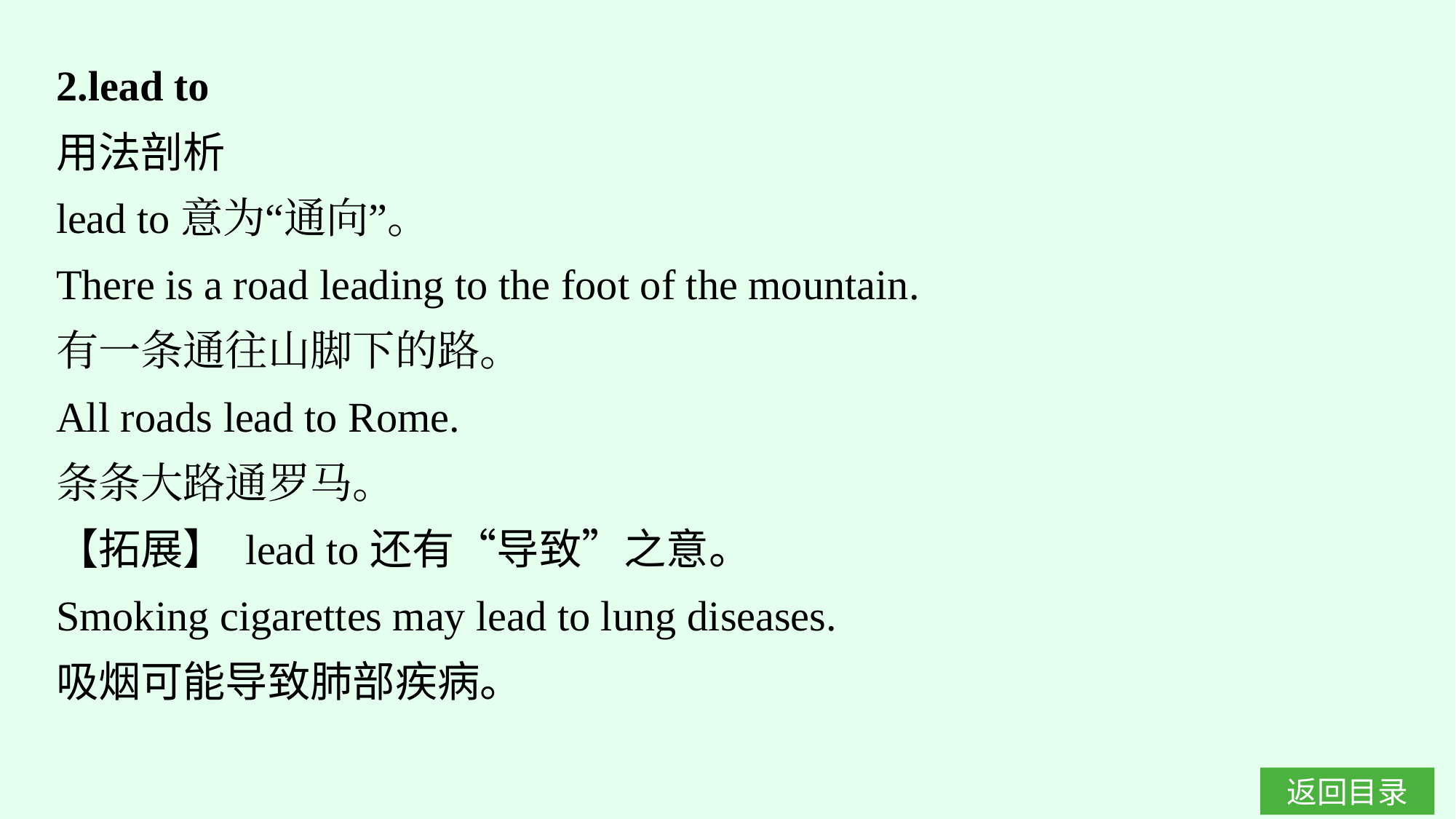

2.lead to
用法剖析
lead to意为“通向”。
There is a road leading to the foot of the mountain.
有一条通往山脚下的路。
All roads lead to Rome.
条条大路通罗马。
【拓展】 lead to还有“导致”之意。
Smoking cigarettes may lead to lung diseases.
吸烟可能导致肺部疾病。